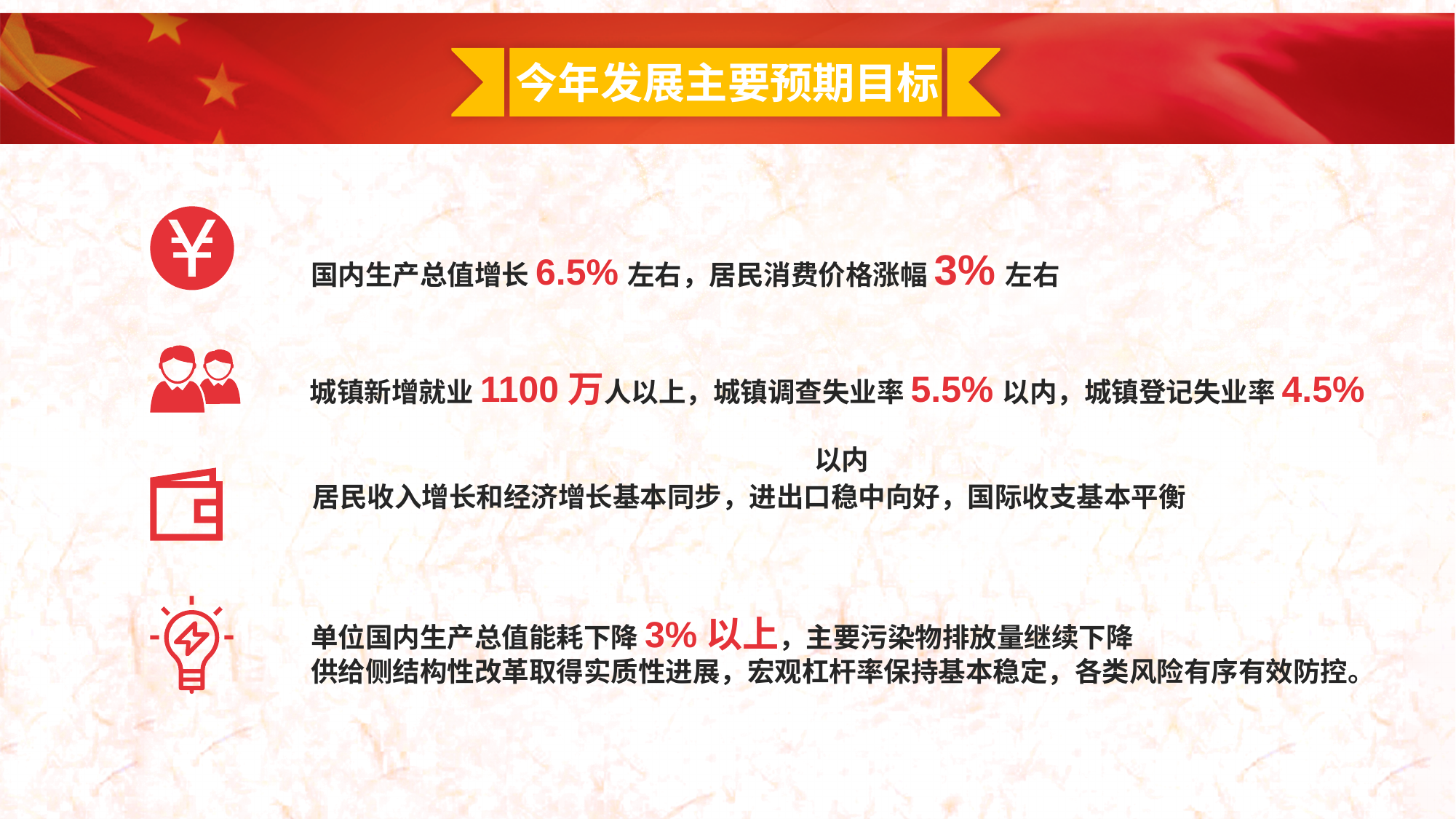

今年发展主要预期目标
国内生产总值增长6.5%左右，居民消费价格涨幅3%左右

城镇新增就业1100万人以上，城镇调查失业率5.5%以内，城镇登记失业率4.5%以内

居民收入增长和经济增长基本同步，进出口稳中向好，国际收支基本平衡

单位国内生产总值能耗下降3%以上，主要污染物排放量继续下降
供给侧结构性改革取得实质性进展，宏观杠杆率保持基本稳定，各类风险有序有效防控。